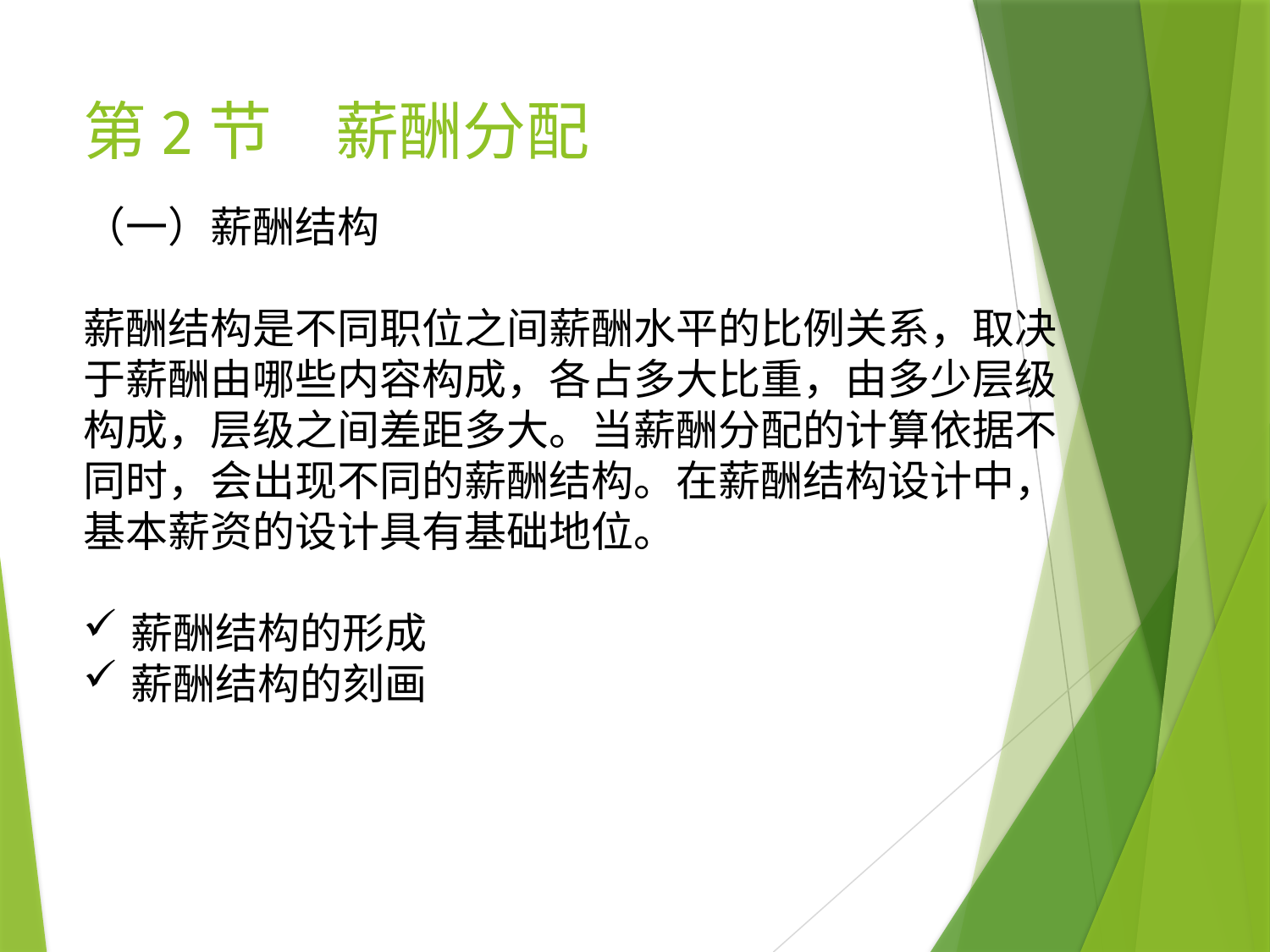

# 第2节　薪酬分配
（一）薪酬结构

薪酬结构是不同职位之间薪酬水平的比例关系，取决于薪酬由哪些内容构成，各占多大比重，由多少层级构成，层级之间差距多大。当薪酬分配的计算依据不同时，会出现不同的薪酬结构。在薪酬结构设计中，基本薪资的设计具有基础地位。

薪酬结构的形成
薪酬结构的刻画